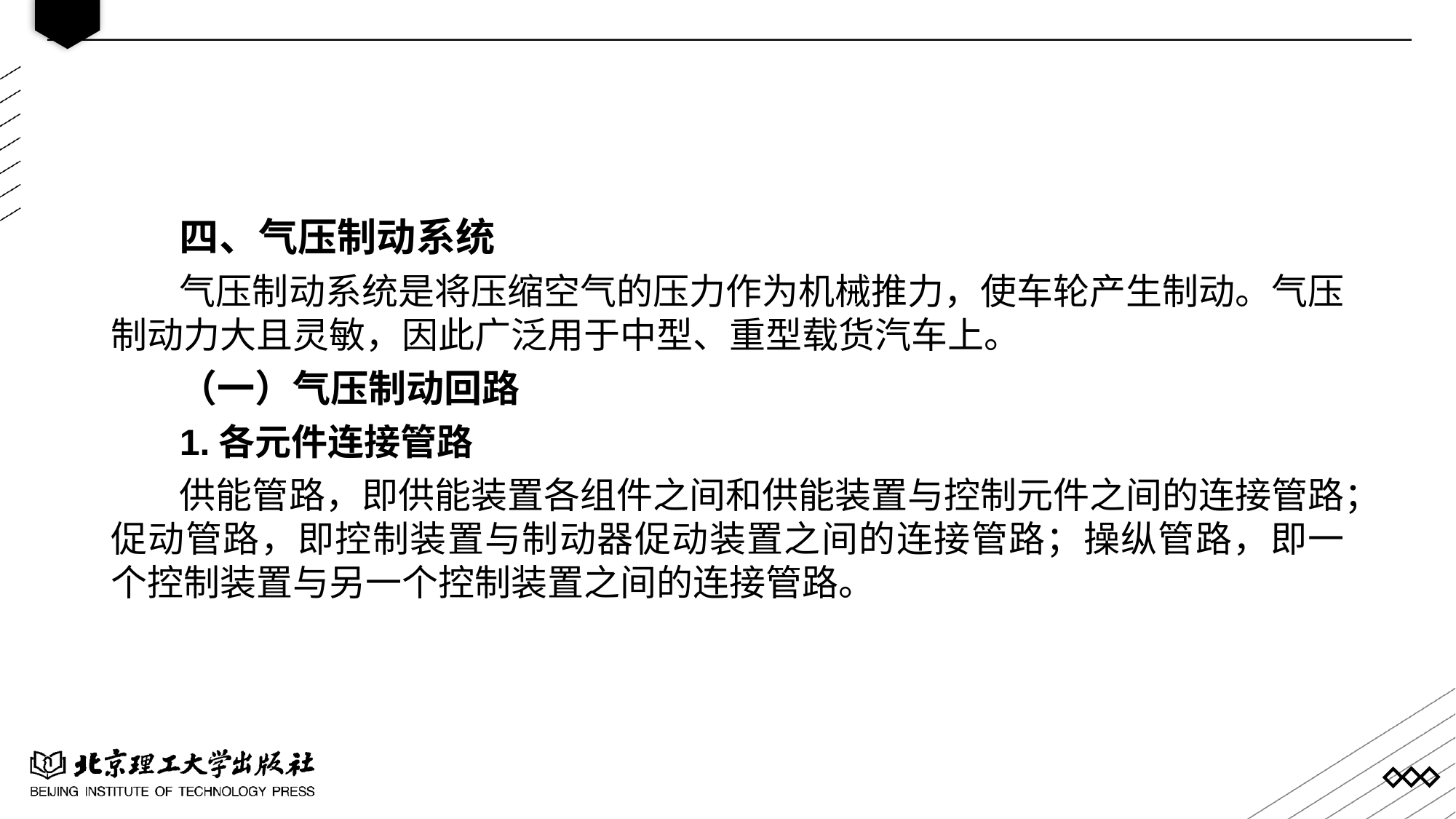

四、气压制动系统
气压制动系统是将压缩空气的压力作为机械推力，使车轮产生制动。气压制动力大且灵敏，因此广泛用于中型、重型载货汽车上。
（一）气压制动回路
1.各元件连接管路
供能管路，即供能装置各组件之间和供能装置与控制元件之间的连接管路；促动管路，即控制装置与制动器促动装置之间的连接管路；操纵管路，即一个控制装置与另一个控制装置之间的连接管路。